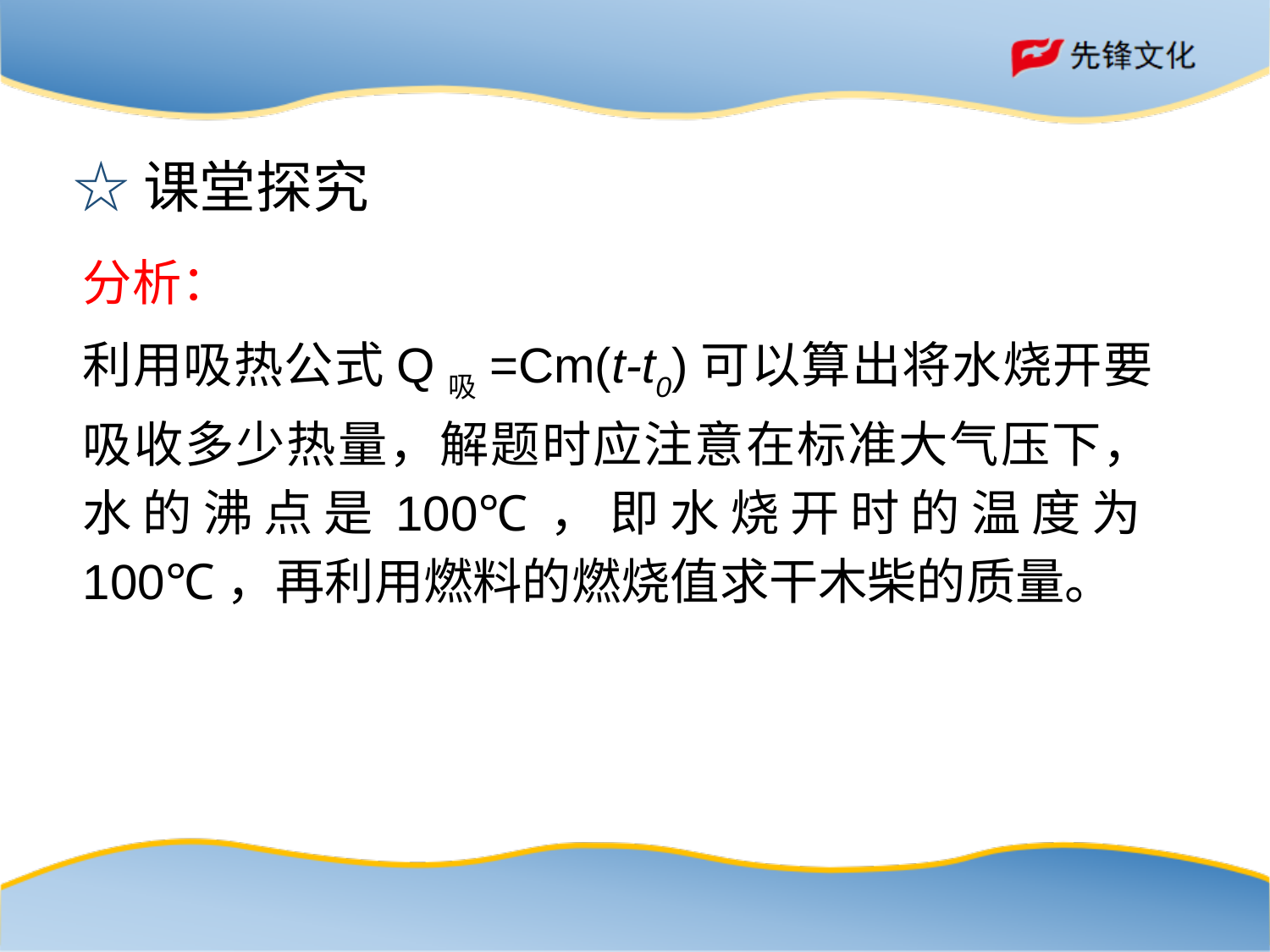

☆课堂探究
# 分析：
利用吸热公式Q吸=Cm(t-t0)可以算出将水烧开要吸收多少热量，解题时应注意在标准大气压下，水的沸点是100℃，即水烧开时的温度为100℃，再利用燃料的燃烧值求干木柴的质量。